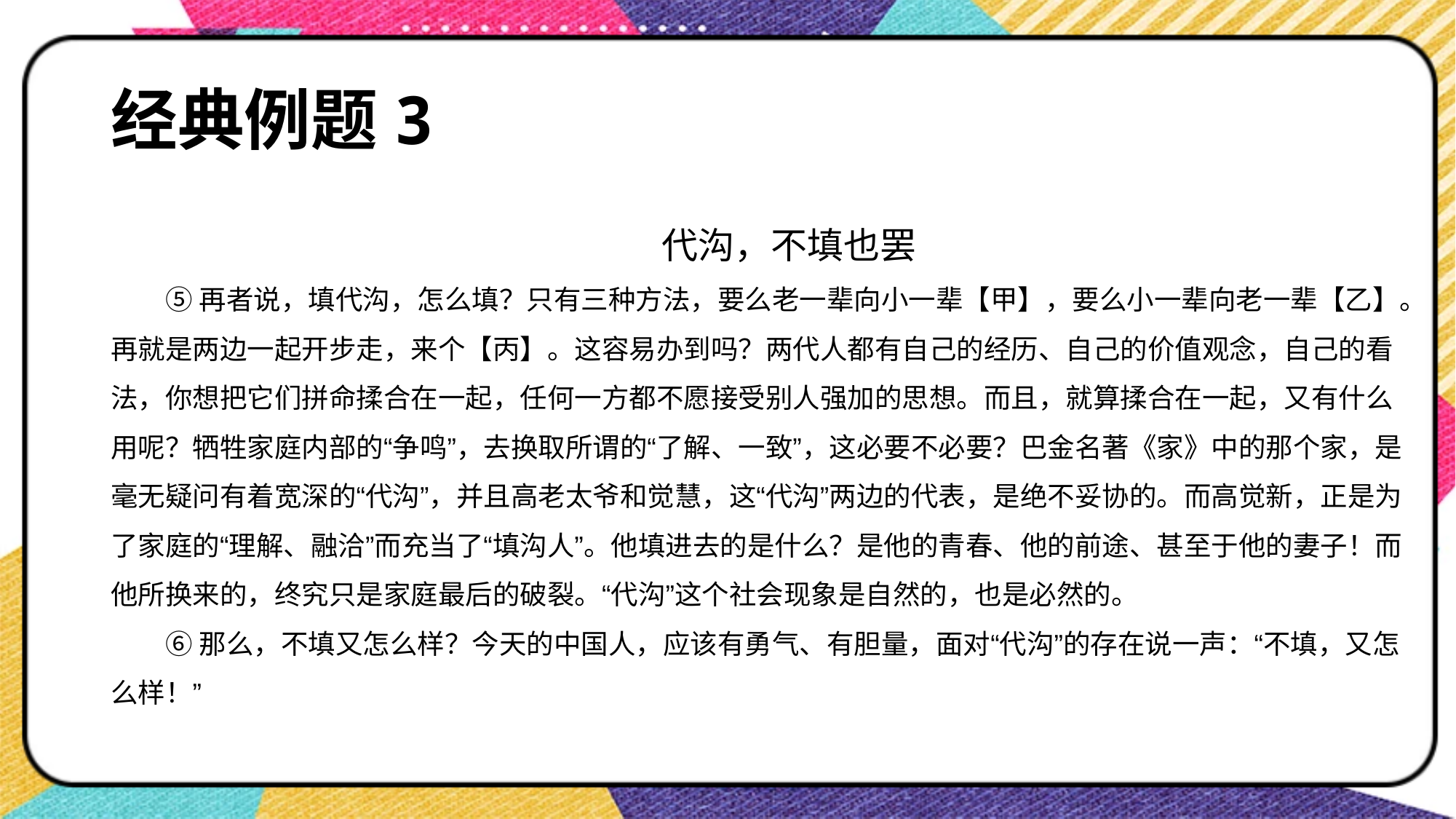

# 经典例题3

代沟，不填也罢
⑤再者说，填代沟，怎么填？只有三种方法，要么老一辈向小一辈【甲】，要么小一辈向老一辈【乙】。再就是两边一起开步走，来个【丙】。这容易办到吗？两代人都有自己的经历、自己的价值观念，自己的看法，你想把它们拼命揉合在一起，任何一方都不愿接受别人强加的思想。而且，就算揉合在一起，又有什么用呢？牺牲家庭内部的“争鸣”，去换取所谓的“了解、一致”，这必要不必要？巴金名著《家》中的那个家，是毫无疑问有着宽深的“代沟”，并且高老太爷和觉慧，这“代沟”两边的代表，是绝不妥协的。而高觉新，正是为了家庭的“理解、融洽”而充当了“填沟人”。他填进去的是什么？是他的青春、他的前途、甚至于他的妻子！而他所换来的，终究只是家庭最后的破裂。“代沟”这个社会现象是自然的，也是必然的。
⑥那么，不填又怎么样？今天的中国人，应该有勇气、有胆量，面对“代沟”的存在说一声：“不填，又怎么样！”